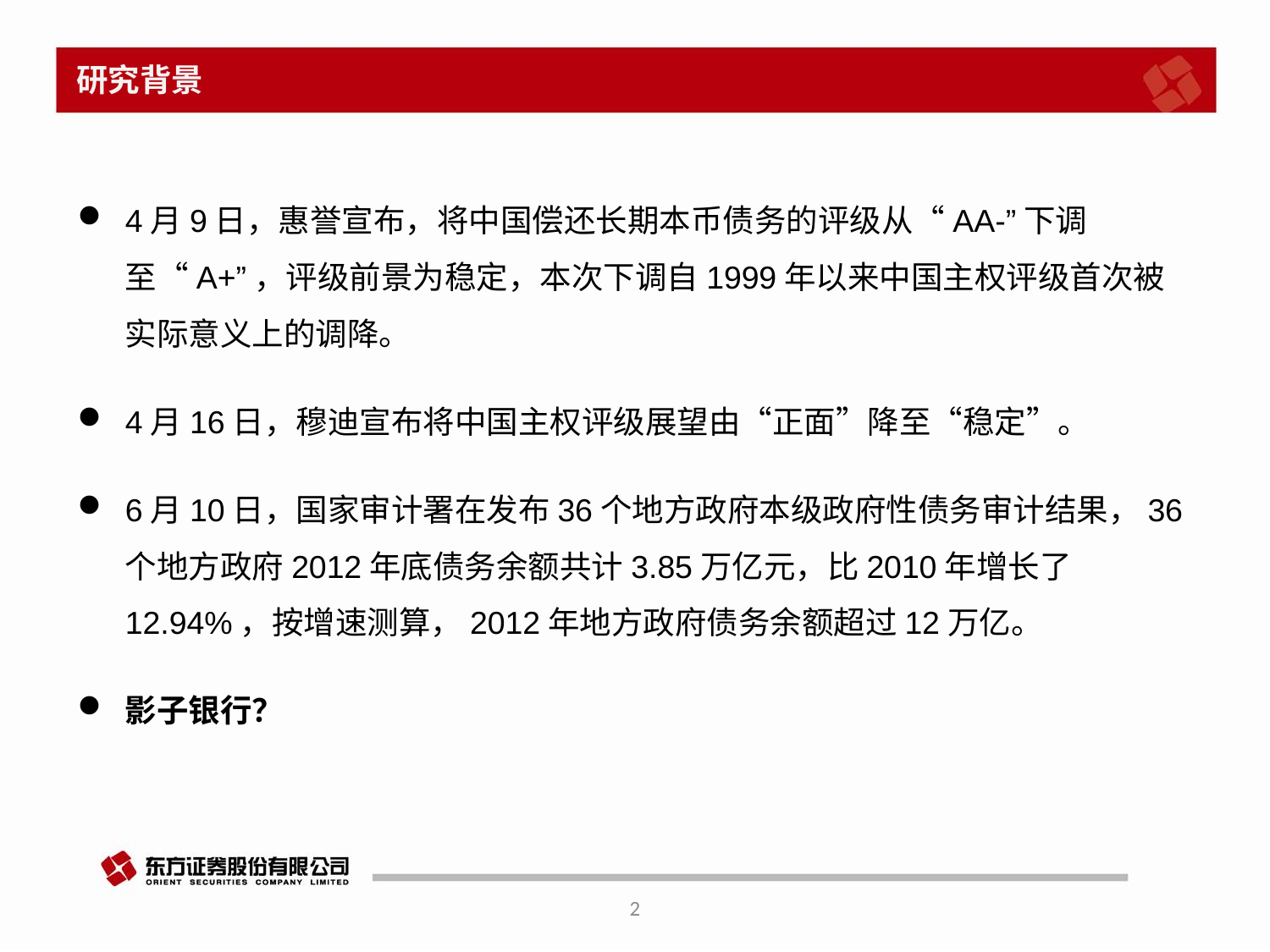

# 研究背景
4月9日，惠誉宣布，将中国偿还长期本币债务的评级从“AA-”下调至“A+”，评级前景为稳定，本次下调自1999年以来中国主权评级首次被实际意义上的调降。
4月16日，穆迪宣布将中国主权评级展望由“正面”降至“稳定”。
6月10日，国家审计署在发布36个地方政府本级政府性债务审计结果，36个地方政府2012年底债务余额共计3.85万亿元，比2010年增长了12.94%，按增速测算，2012年地方政府债务余额超过12万亿。
影子银行？

2